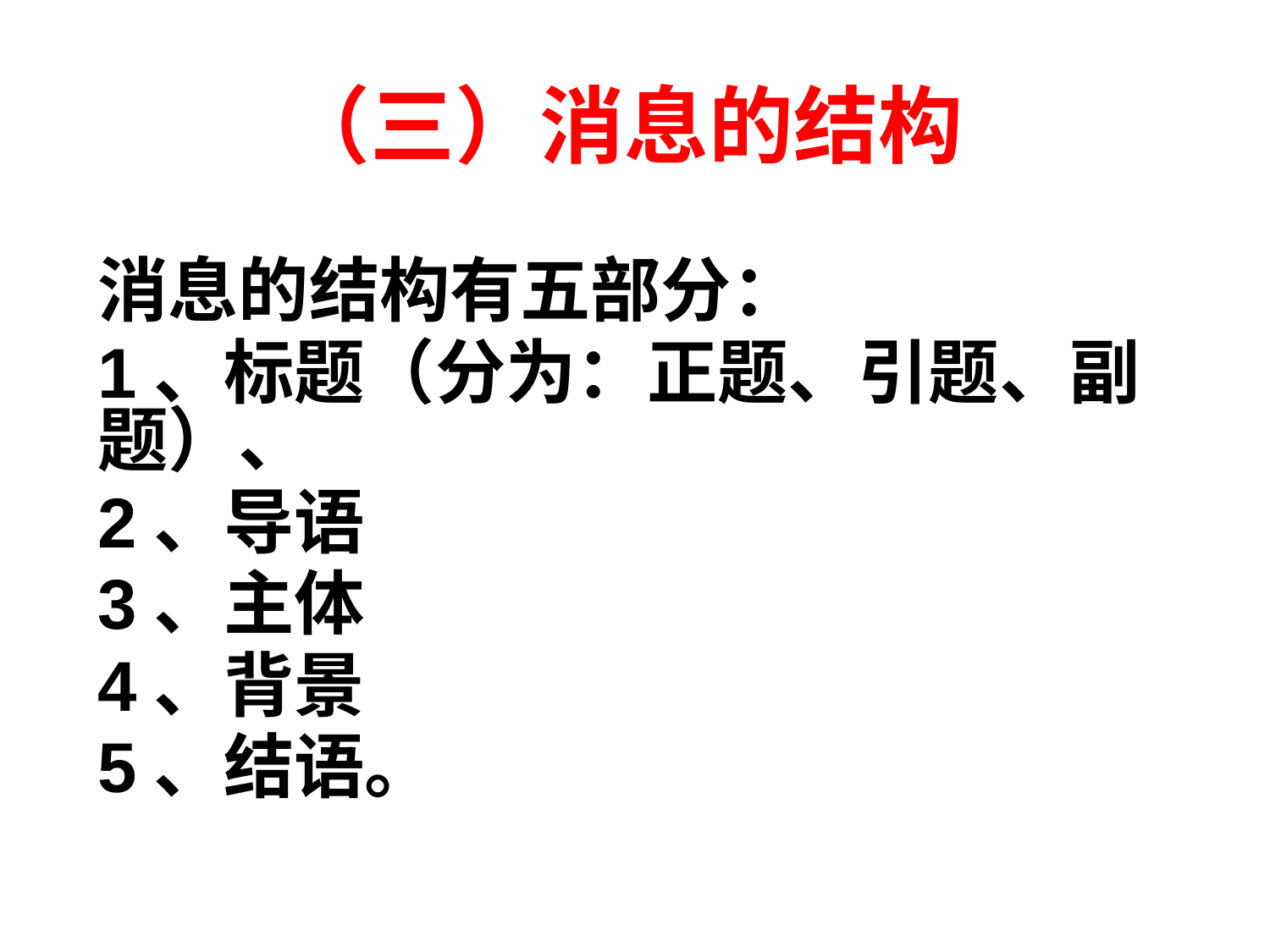

（三）消息的结构
消息的结构有五部分：
1、标题（分为：正题、引题、副题）、
2、导语
3、主体
4、背景
5、结语。